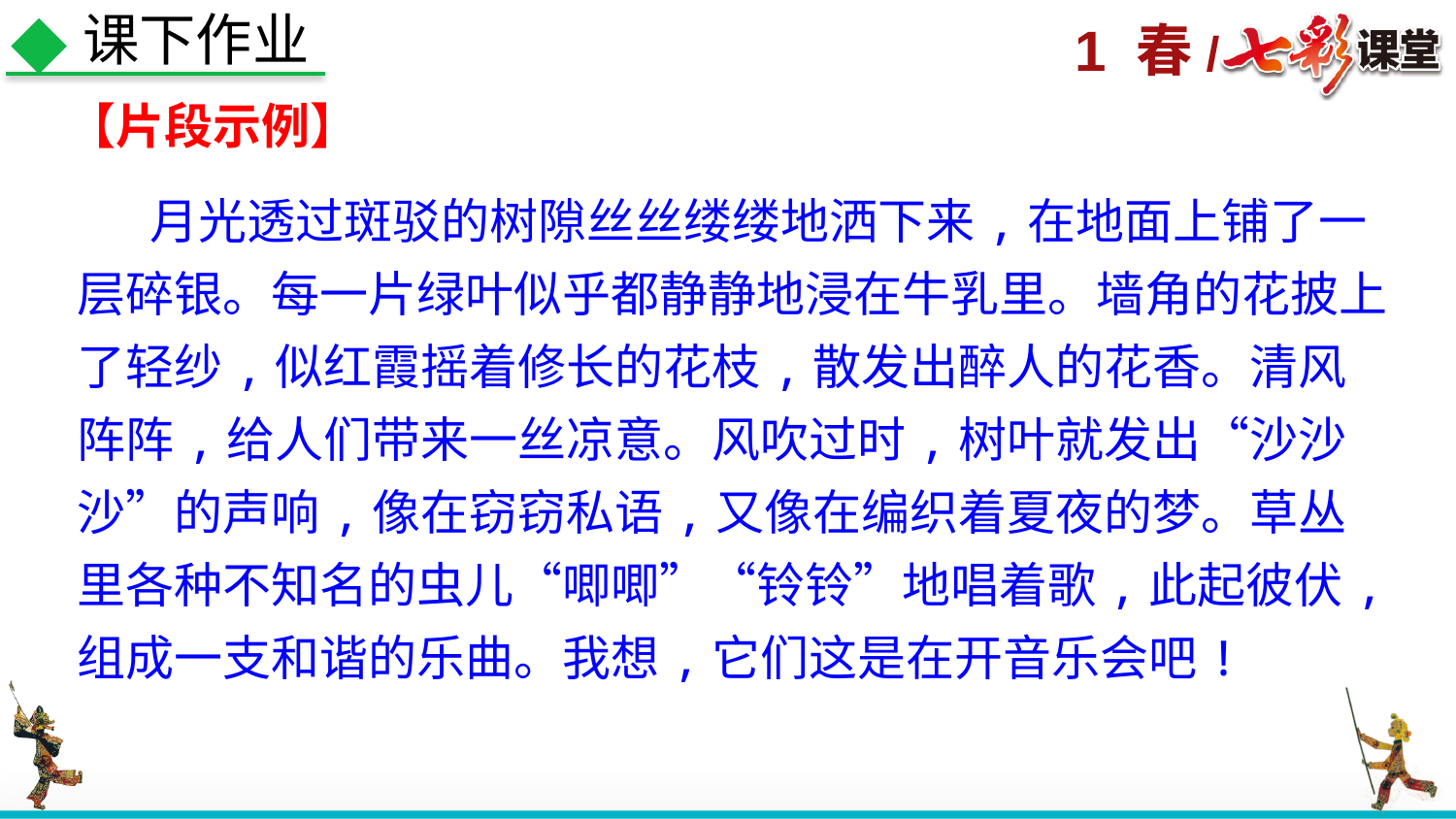

课下作业

【片段示例】
月光透过斑驳的树隙丝丝缕缕地洒下来,在地面上铺了一层碎银。每一片绿叶似乎都静静地浸在牛乳里。墙角的花披上了轻纱,似红霞摇着修长的花枝,散发出醉人的花香。清风阵阵,给人们带来一丝凉意。风吹过时,树叶就发出“沙沙沙”的声响,像在窃窃私语,又像在编织着夏夜的梦。草丛里各种不知名的虫儿“唧唧”“铃铃”地唱着歌,此起彼伏,组成一支和谐的乐曲。我想,它们这是在开音乐会吧!